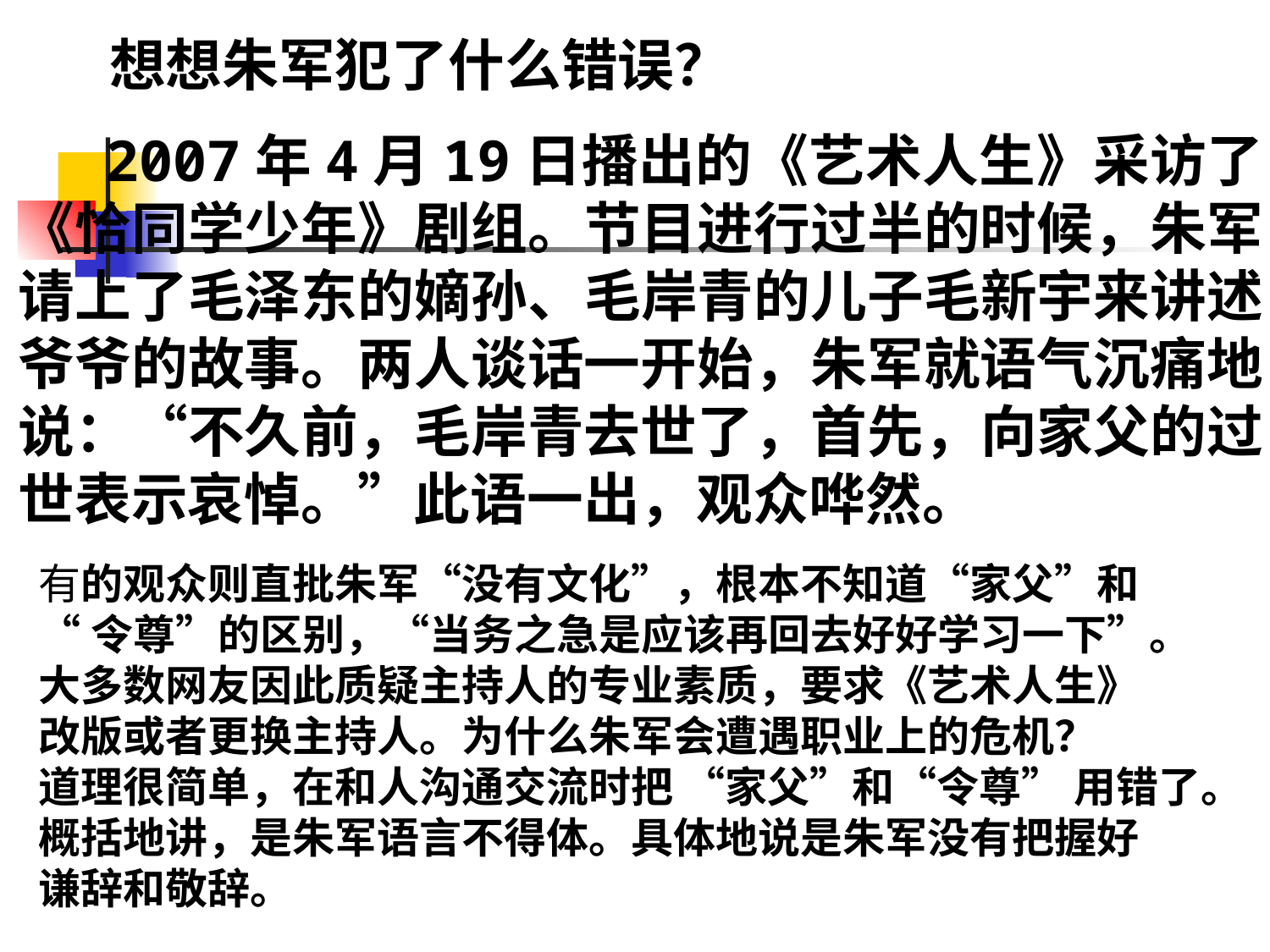

想想朱军犯了什么错误？
      2007年4月19日播出的《艺术人生》采访了《恰同学少年》剧组。节目进行过半的时候，朱军请上了毛泽东的嫡孙、毛岸青的儿子毛新宇来讲述爷爷的故事。两人谈话一开始，朱军就语气沉痛地说：“不久前，毛岸青去世了，首先，向家父的过世表示哀悼。”此语一出，观众哗然。
有的观众则直批朱军“没有文化”，根本不知道“家父”和
“令尊”的区别，“当务之急是应该再回去好好学习一下”。
大多数网友因此质疑主持人的专业素质，要求《艺术人生》
改版或者更换主持人。为什么朱军会遭遇职业上的危机？
道理很简单，在和人沟通交流时把 “家父”和“令尊” 用错了。
概括地讲，是朱军语言不得体。具体地说是朱军没有把握好
谦辞和敬辞。